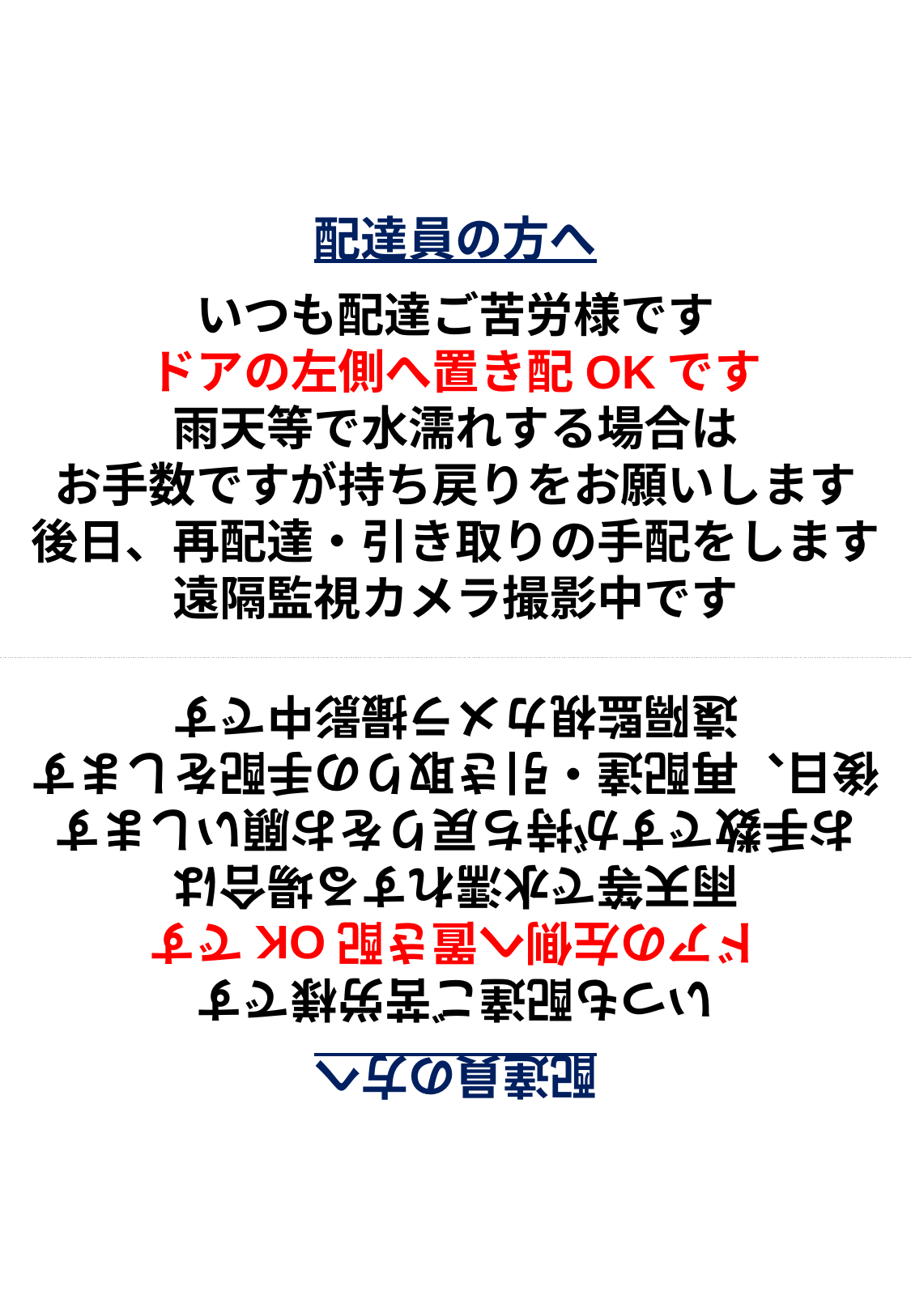

配達員の方へ
いつも配達ご苦労様です
ドアの左側へ置き配OKです
雨天等で水濡れする場合は
お手数ですが持ち戻りをお願いします
後日、再配達・引き取りの手配をします
遠隔監視カメラ撮影中です
配達員の方へ
いつも配達ご苦労様です
ドアの左側へ置き配OKです
雨天等で水濡れする場合は
お手数ですが持ち戻りをお願いします
後日、再配達・引き取りの手配をします
遠隔監視カメラ撮影中です